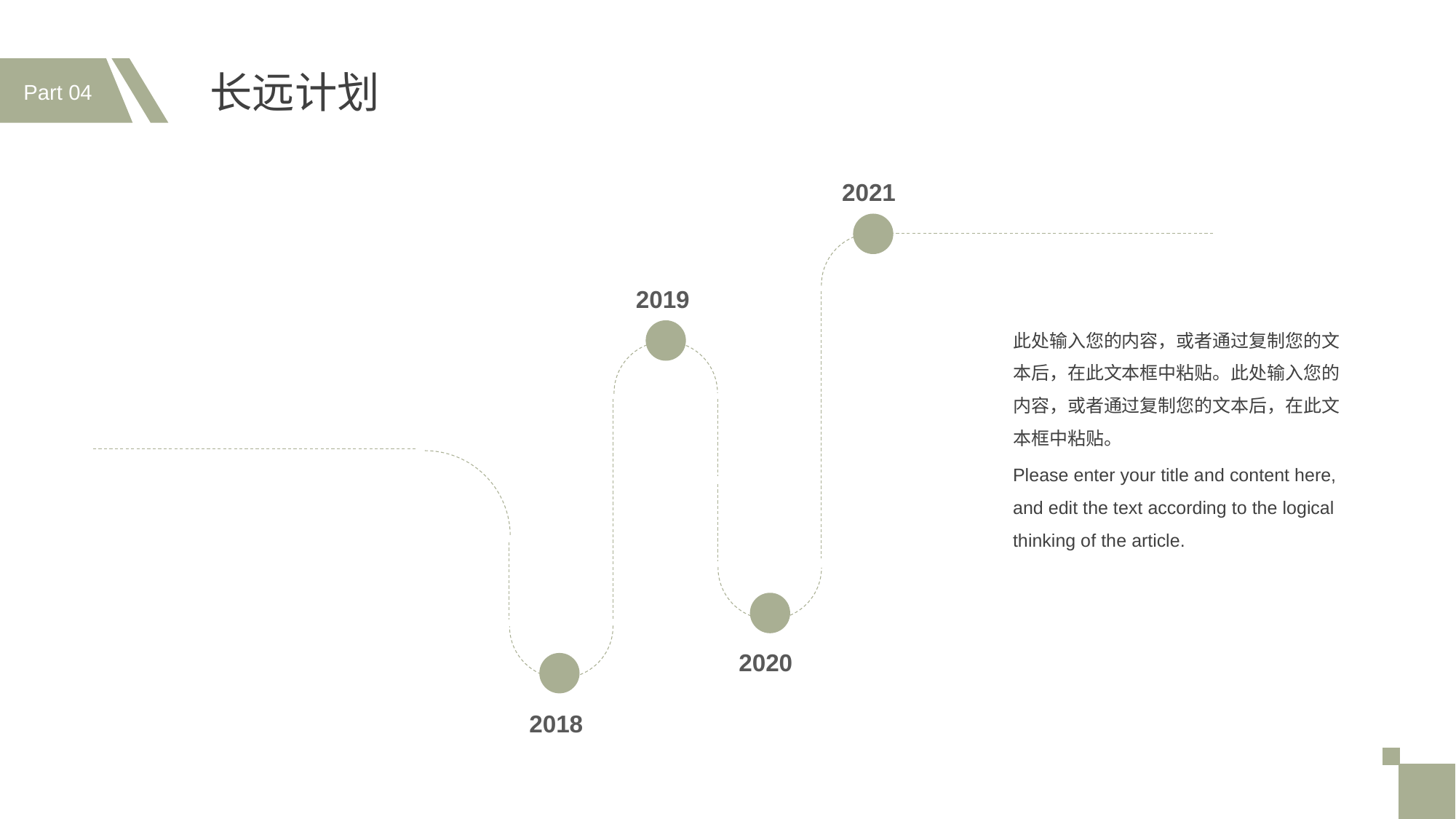

Part 04
长远计划
2021

2019
此处输入您的内容，或者通过复制您的文本后，在此文本框中粘贴。此处输入您的内容，或者通过复制您的文本后，在此文本框中粘贴。
Please enter your title and content here, and edit the text according to the logical thinking of the article.

2020

2018